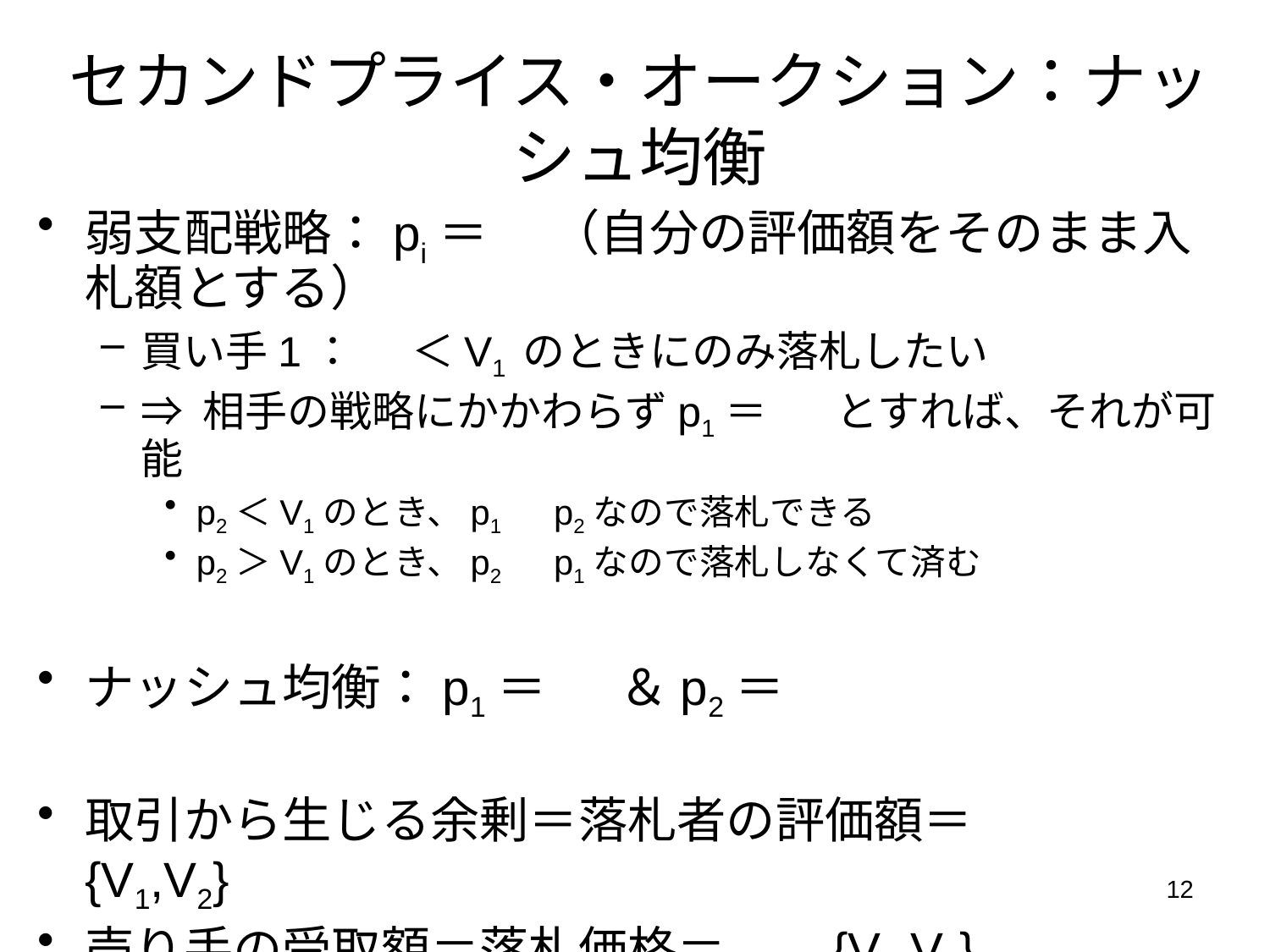

# セカンドプライス・オークション：ナッシュ均衡
弱支配戦略：pi＝Vi（自分の評価額をそのまま入札額とする）
買い手1：p2＜V1 のときにのみ落札したい
⇒ 相手の戦略にかかわらずp1＝V1 とすれば、それが可能
p2＜V1のとき、p1＞p2なので落札できる
p2＞V1のとき、p2＞p1なので落札しなくて済む

ナッシュ均衡：p1＝V1＆p2＝V2

取引から生じる余剰＝落札者の評価額＝max {V1,V2}
売り手の受取額＝落札価格＝min {V1,V2}
買い手（落札者）の受取額＝max {V1,V2}－min {V1,V2}
12